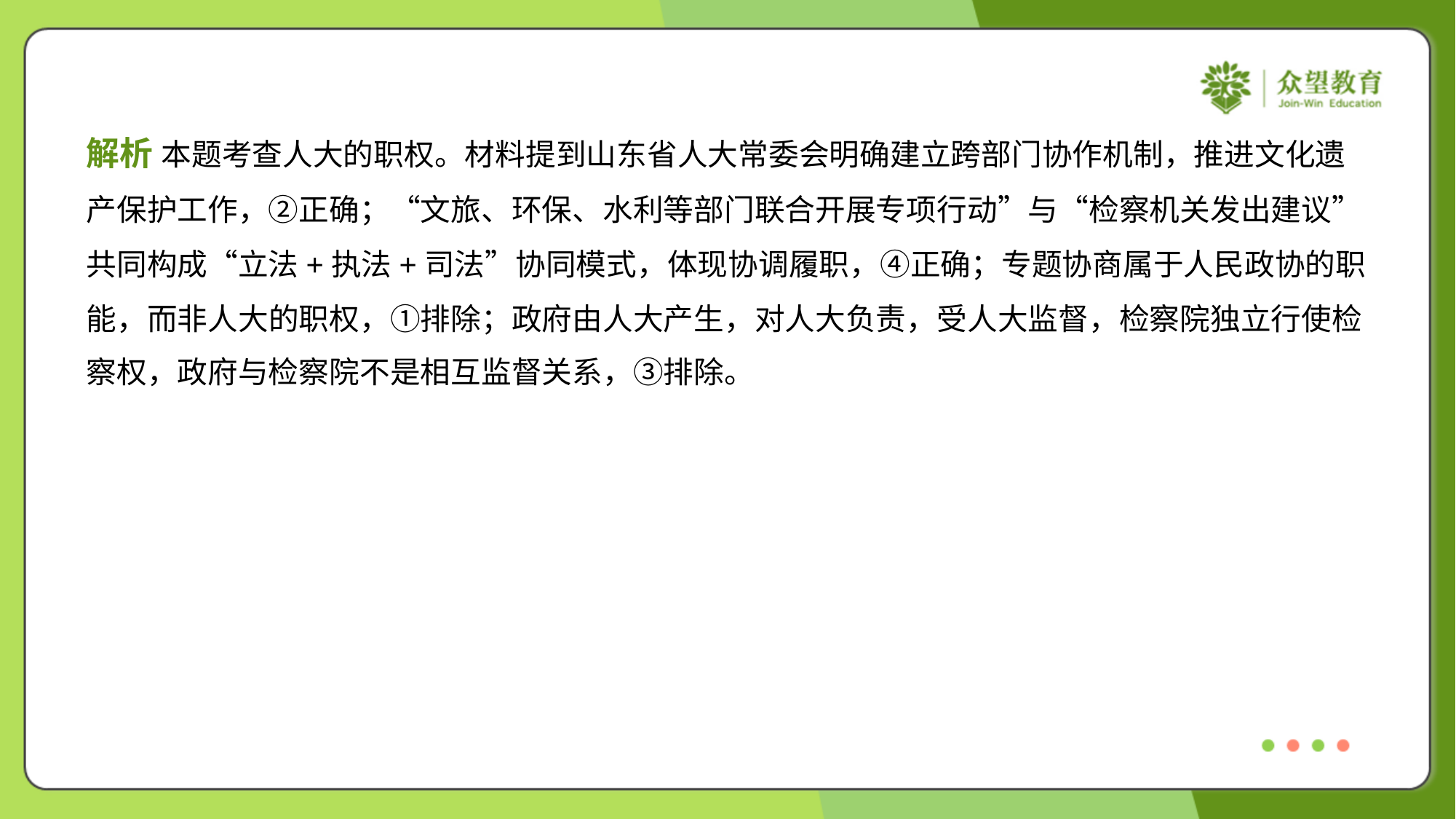

解析 本题考查人大的职权。材料提到山东省人大常委会明确建立跨部门协作机制，推进文化遗
产保护工作，②正确；“文旅、环保、水利等部门联合开展专项行动”与“检察机关发出建议”
共同构成“立法+执法+司法”协同模式，体现协调履职，④正确；专题协商属于人民政协的职
能，而非人大的职权，①排除；政府由人大产生，对人大负责，受人大监督，检察院独立行使检
察权，政府与检察院不是相互监督关系，③排除。